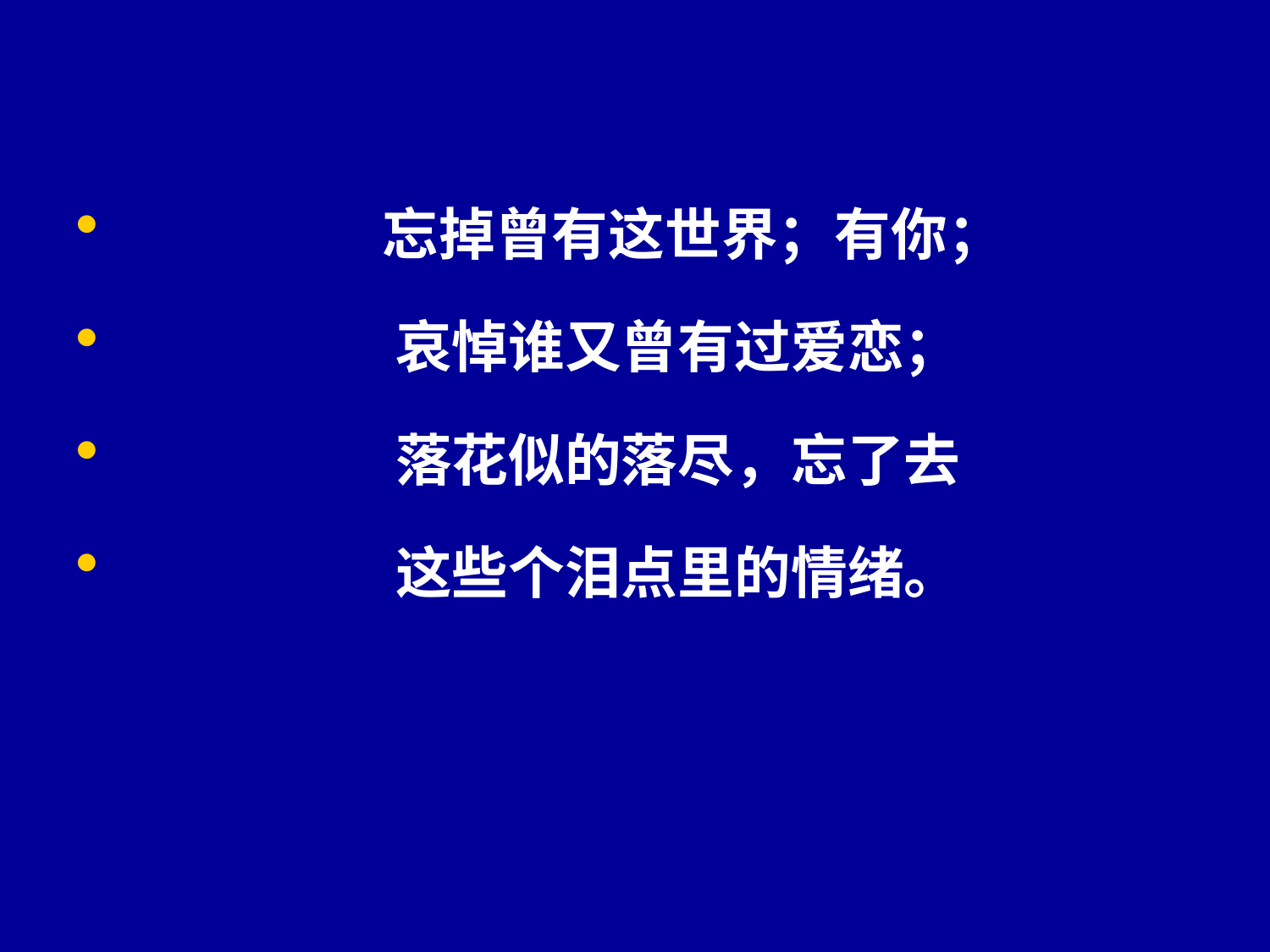

忘掉曾有这世界；有你；
                    哀悼谁又曾有过爱恋；
                    落花似的落尽，忘了去
                    这些个泪点里的情绪。